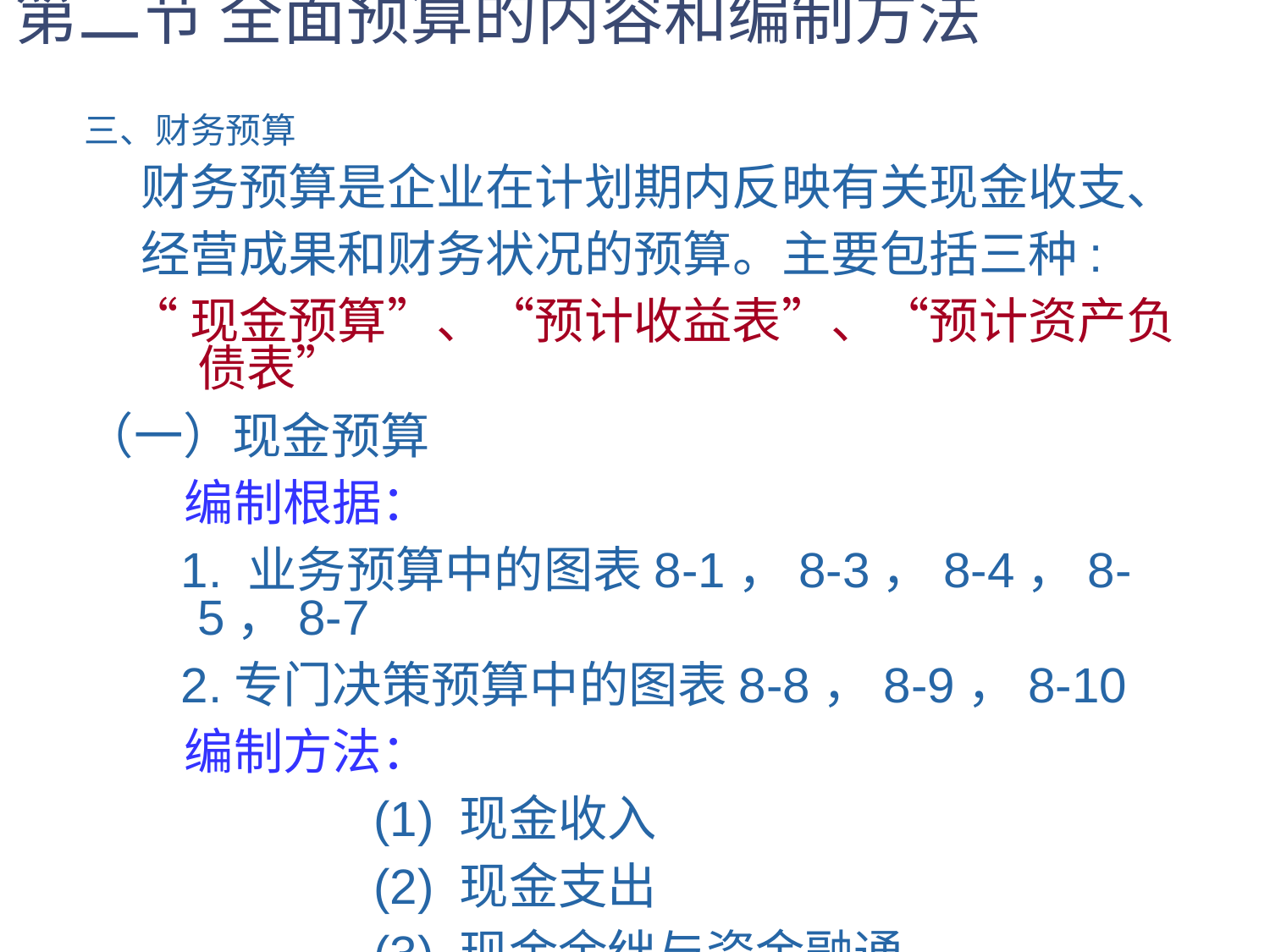

# 第二节 全面预算的内容和编制方法
三、财务预算
    财务预算是企业在计划期内反映有关现金收支、
    经营成果和财务状况的预算。主要包括三种:
    “现金预算”、“预计收益表”、“预计资产负债表”
（一）现金预算
        编制根据：
       1. 业务预算中的图表8-1，8-3，8-4，8-5，8-7
       2.专门决策预算中的图表8-8，8-9，8-10
        编制方法：
                     (1) 现金收入
                     (2) 现金支出
                     (3) 现金余绌与资金融通
                     (4) 期末现金余额